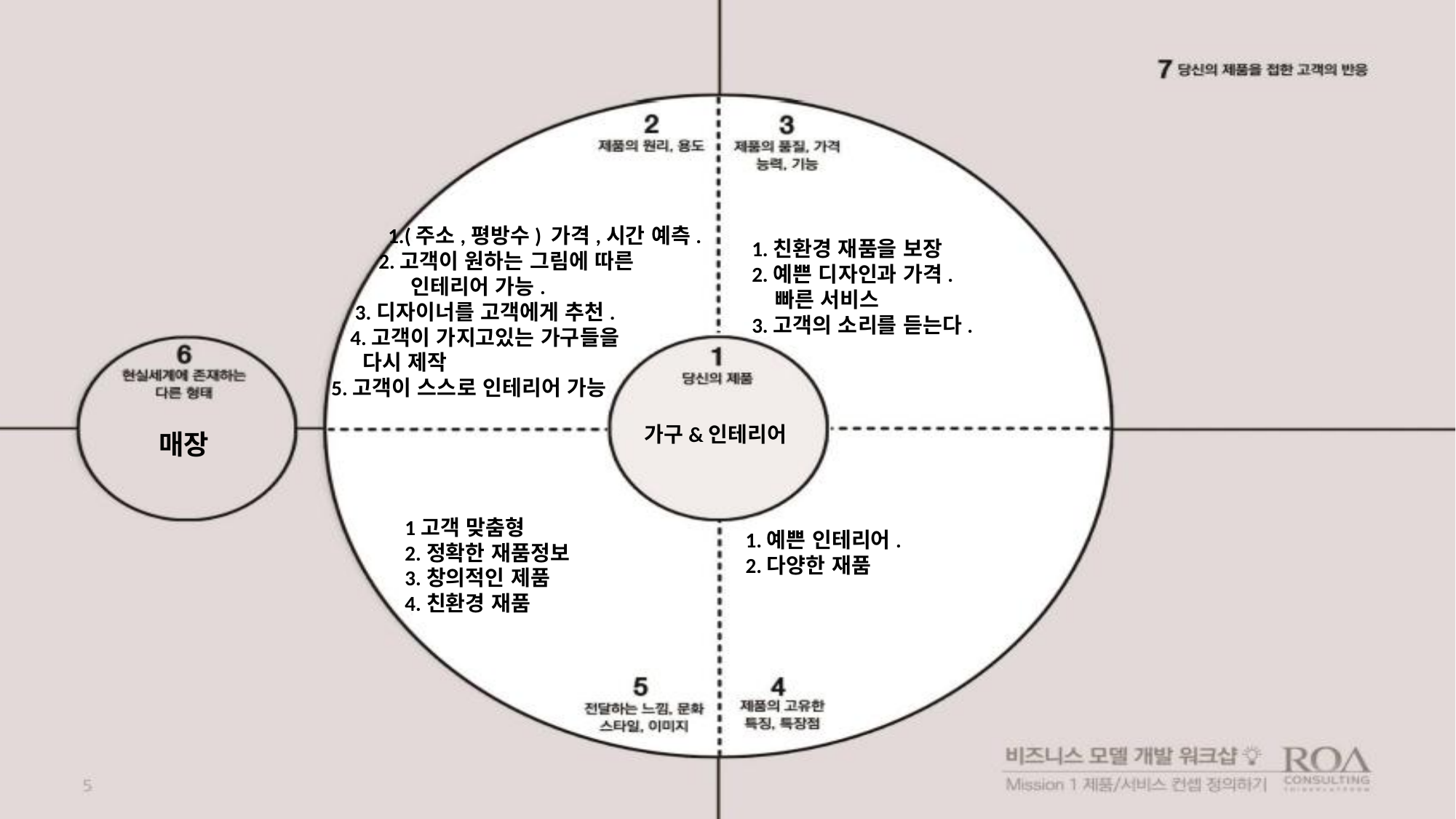

32%
              1.(주소,평방수) 가격,시간 예측.
            2.고객이 원하는 그림에 따른
              인테리어 가능.
       3.디자이너를 고객에게 추천.
      4.고객이 가지고있는 가구들을
      다시 제작
  5.고객이 스스로 인테리어 가능
1.친환경 재품을 보장
2.예쁜 디자인과 가격.
   빠른 서비스
3.고객의 소리를 듣는다.
28%
가구&인테리어
매장
1고객 맞춤형
2.정확한 재품정보
3.창의적인 제품
4.친환경 재품
1.예쁜 인테리어.
2.다양한 재품